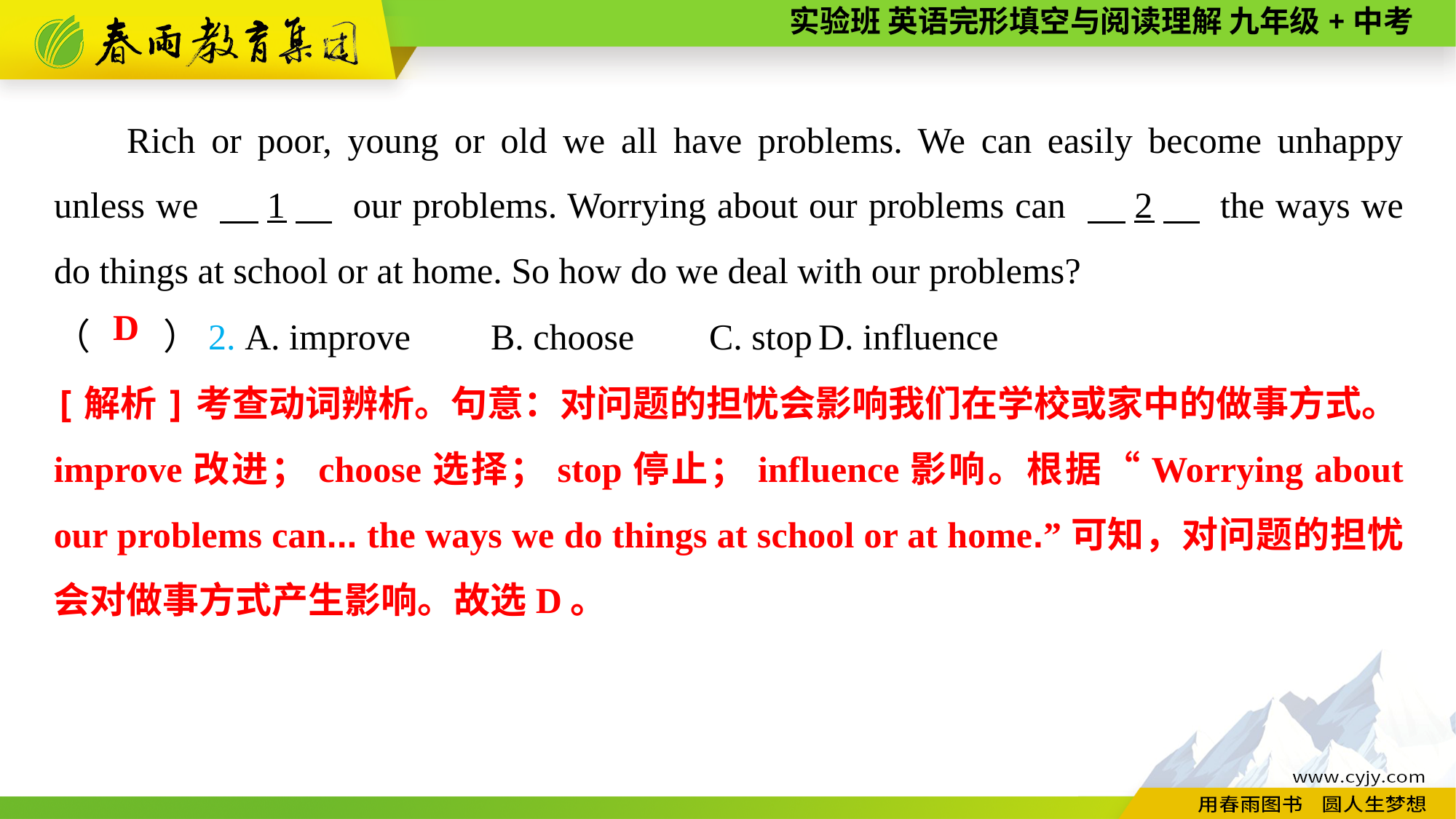

Rich or poor, young or old we all have problems. We can easily become unhappy unless we 　1　 our problems. Worrying about our problems can 　2　 the ways we do things at school or at home. So how do we deal with our problems?
（　　）2. A. improve	B. choose	C. stop	D. influence
D
[解析]考查动词辨析。句意：对问题的担忧会影响我们在学校或家中的做事方式。improve改进；choose选择；stop停止；influence影响。根据“Worrying about our problems can... the ways we do things at school or at home.”可知，对问题的担忧会对做事方式产生影响。故选D。